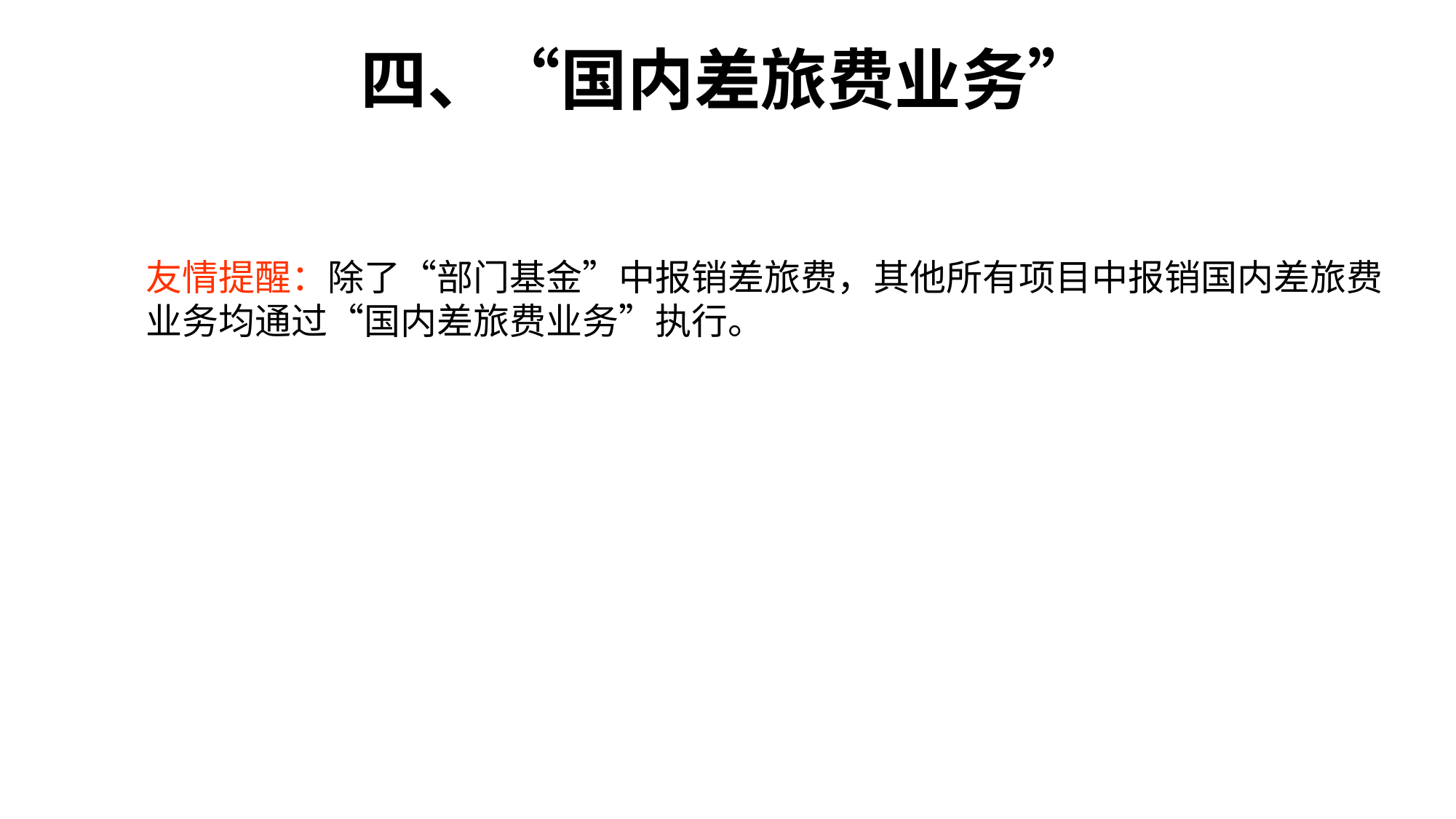

# 四、“国内差旅费业务”
友情提醒：除了“部门基金”中报销差旅费，其他所有项目中报销国内差旅费业务均通过“国内差旅费业务”执行。